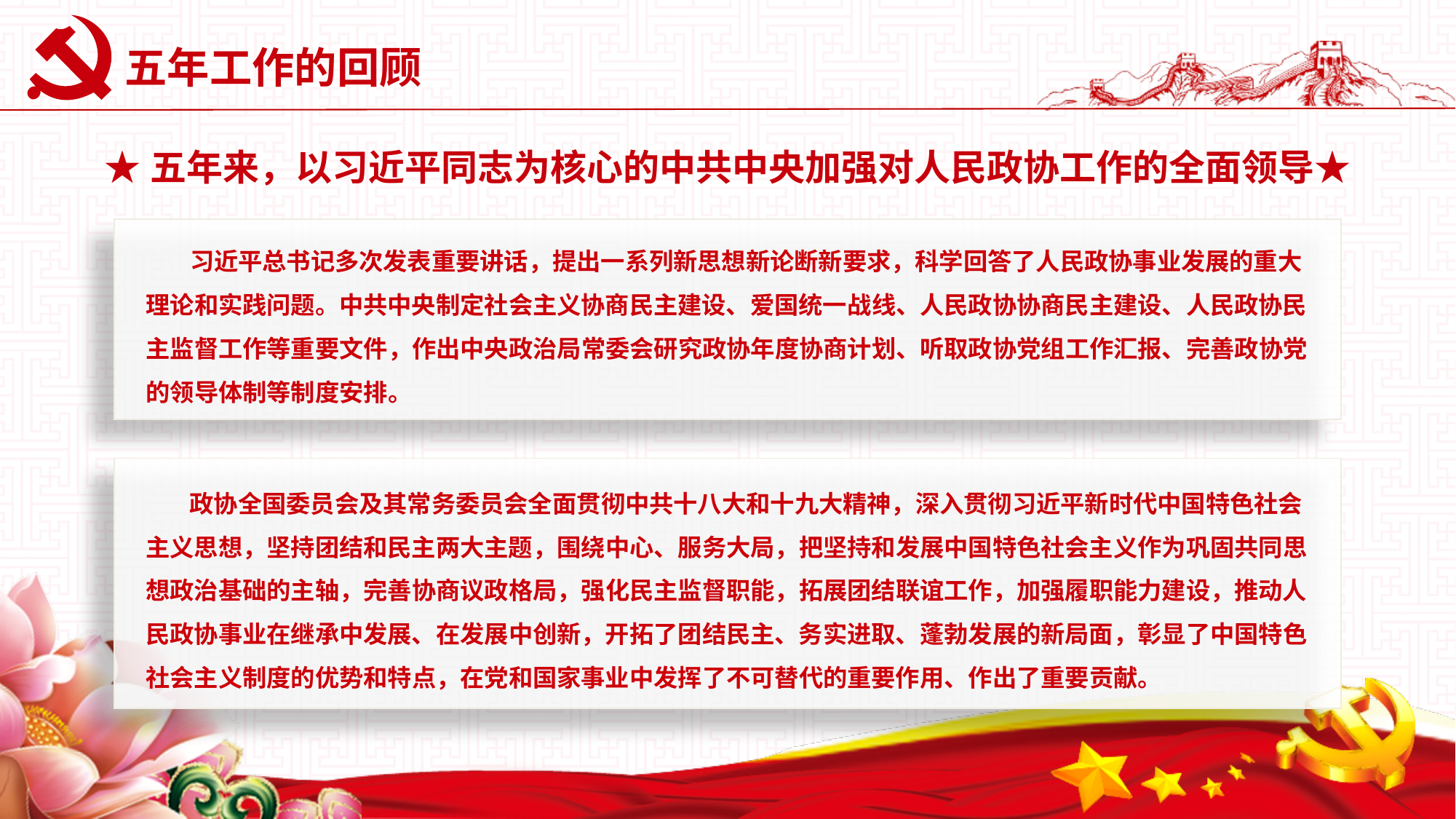

# 五年工作的回顾
★五年来，以习近平同志为核心的中共中央加强对人民政协工作的全面领导★

       习近平总书记多次发表重要讲话，提出一系列新思想新论断新要求，科学回答了人民政协事业发展的重大理论和实践问题。中共中央制定社会主义协商民主建设、爱国统一战线、人民政协协商民主建设、人民政协民主监督工作等重要文件，作出中央政治局常委会研究政协年度协商计划、听取政协党组工作汇报、完善政协党的领导体制等制度安排。

       政协全国委员会及其常务委员会全面贯彻中共十八大和十九大精神，深入贯彻习近平新时代中国特色社会主义思想，坚持团结和民主两大主题，围绕中心、服务大局，把坚持和发展中国特色社会主义作为巩固共同思想政治基础的主轴，完善协商议政格局，强化民主监督职能，拓展团结联谊工作，加强履职能力建设，推动人民政协事业在继承中发展、在发展中创新，开拓了团结民主、务实进取、蓬勃发展的新局面，彰显了中国特色社会主义制度的优势和特点，在党和国家事业中发挥了不可替代的重要作用、作出了重要贡献。